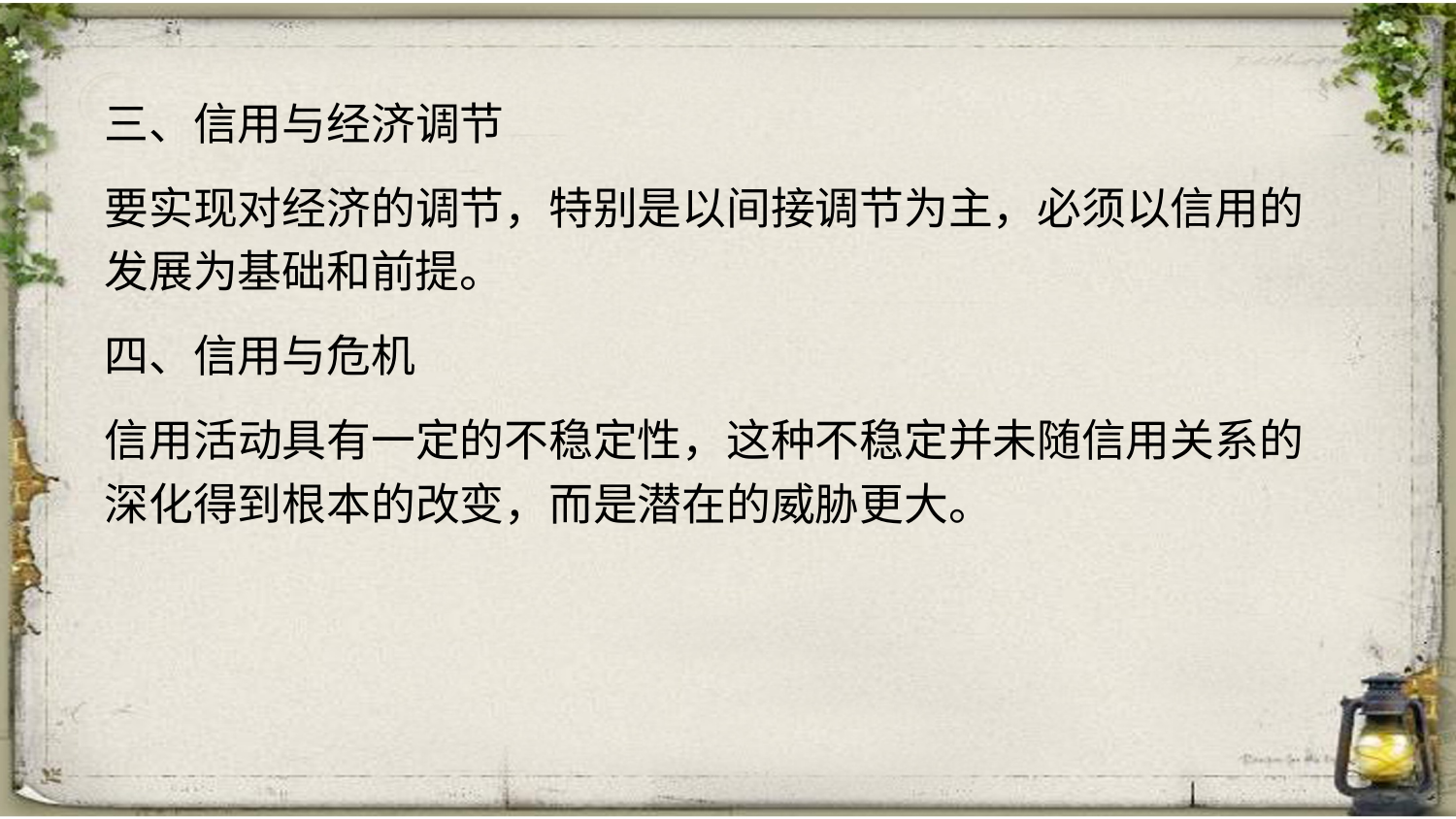

三、信用与经济调节
要实现对经济的调节，特别是以间接调节为主，必须以信用的发展为基础和前提。
四、信用与危机
信用活动具有一定的不稳定性，这种不稳定并未随信用关系的深化得到根本的改变，而是潜在的威胁更大。